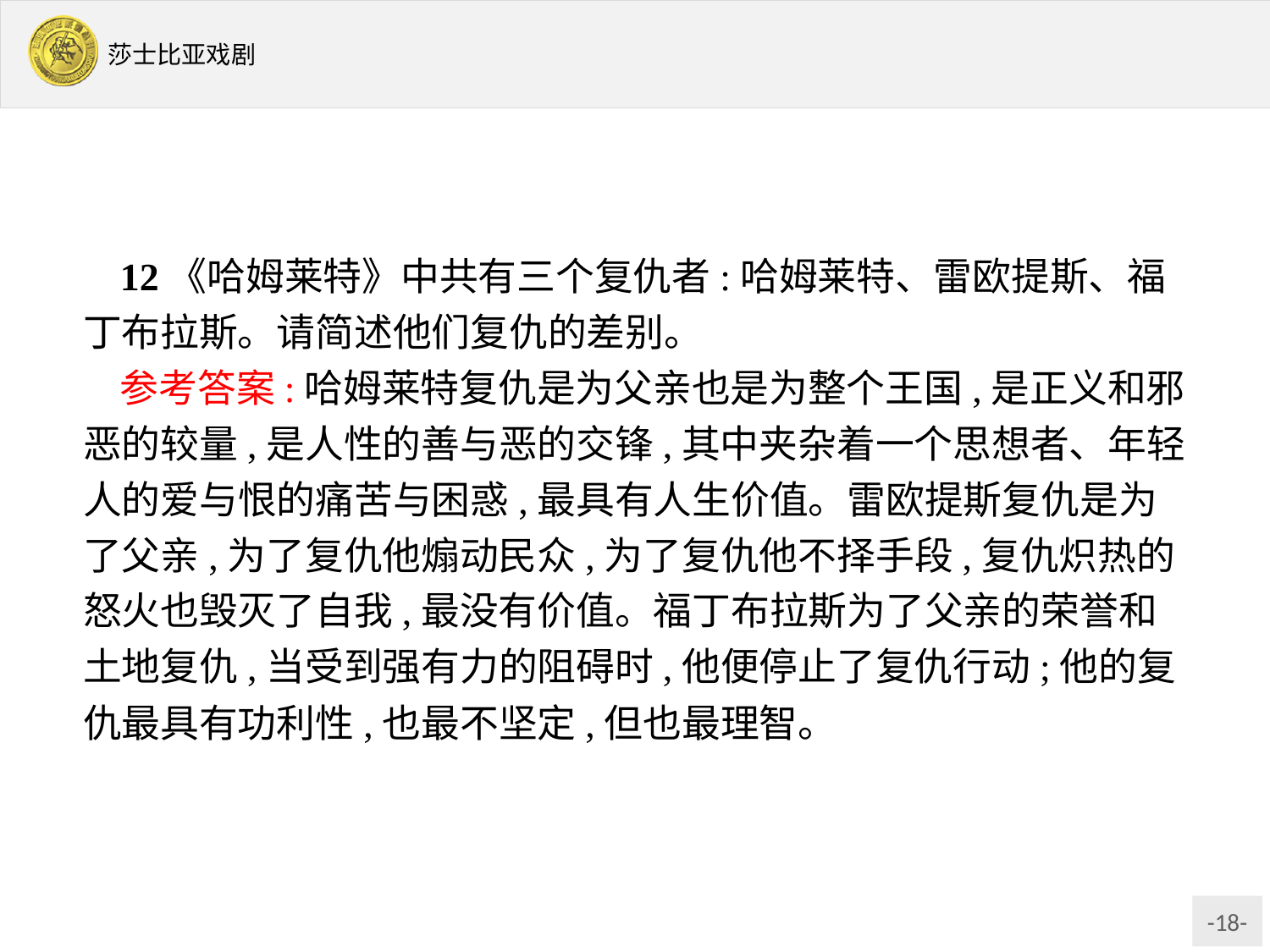

12《哈姆莱特》中共有三个复仇者:哈姆莱特、雷欧提斯、福丁布拉斯。请简述他们复仇的差别。
参考答案:哈姆莱特复仇是为父亲也是为整个王国,是正义和邪恶的较量,是人性的善与恶的交锋,其中夹杂着一个思想者、年轻人的爱与恨的痛苦与困惑,最具有人生价值。雷欧提斯复仇是为了父亲,为了复仇他煽动民众,为了复仇他不择手段,复仇炽热的怒火也毁灭了自我,最没有价值。福丁布拉斯为了父亲的荣誉和土地复仇,当受到强有力的阻碍时,他便停止了复仇行动;他的复仇最具有功利性,也最不坚定,但也最理智。